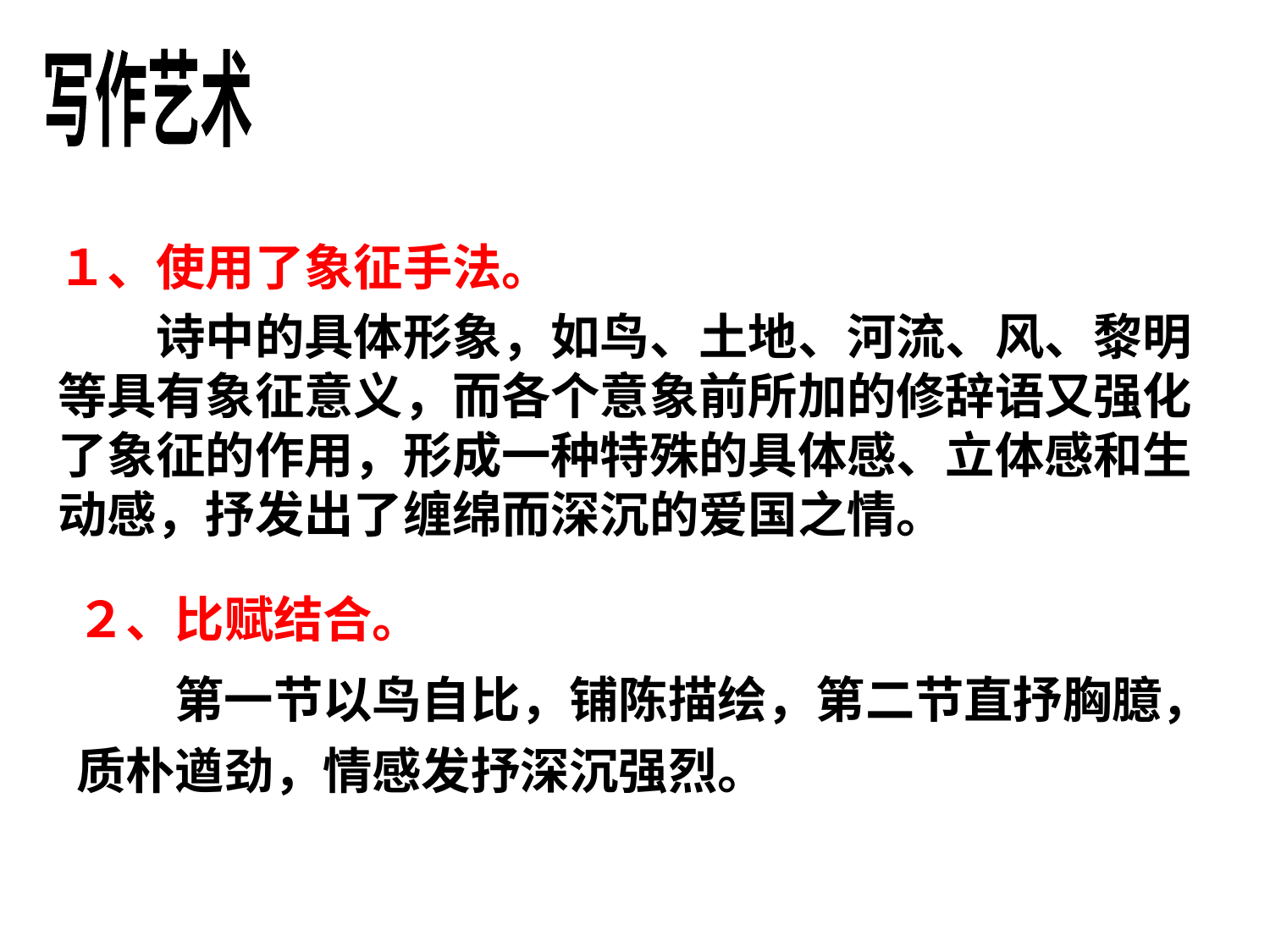

写作艺术
１、使用了象征手法。
　　诗中的具体形象，如鸟、土地、河流、风、黎明等具有象征意义，而各个意象前所加的修辞语又强化了象征的作用，形成一种特殊的具体感、立体感和生动感，抒发出了缠绵而深沉的爱国之情。

２、比赋结合。
　　第一节以鸟自比，铺陈描绘，第二节直抒胸臆，质朴遒劲，情感发抒深沉强烈。